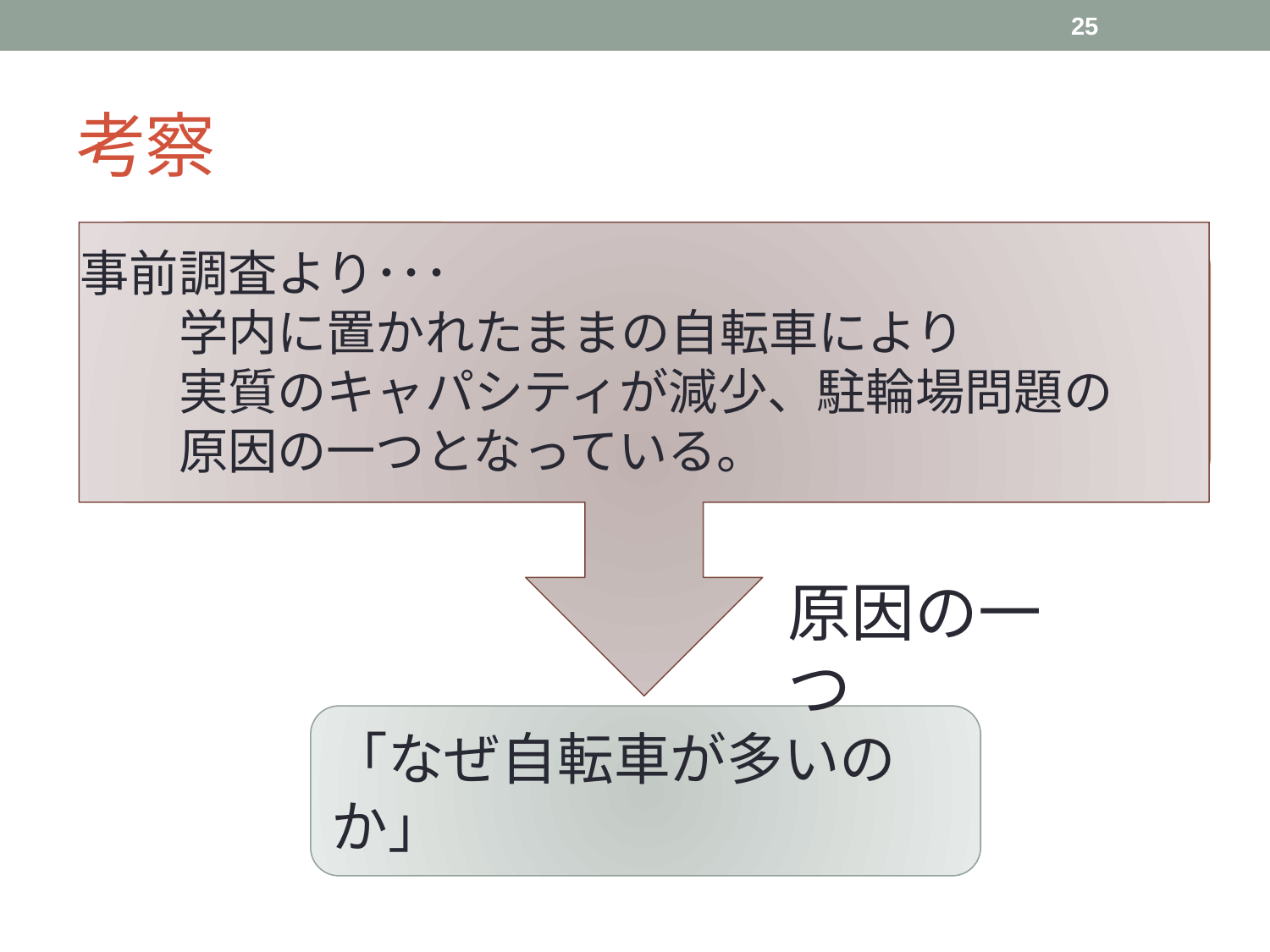

25
# 考察

事前調査より･･･
　　学内に置かれたままの自転車により
　　実質のキャパシティが減少、駐輪場問題の
　　原因の一つとなっている。
原因の一つ
「なぜ自転車が多いのか」